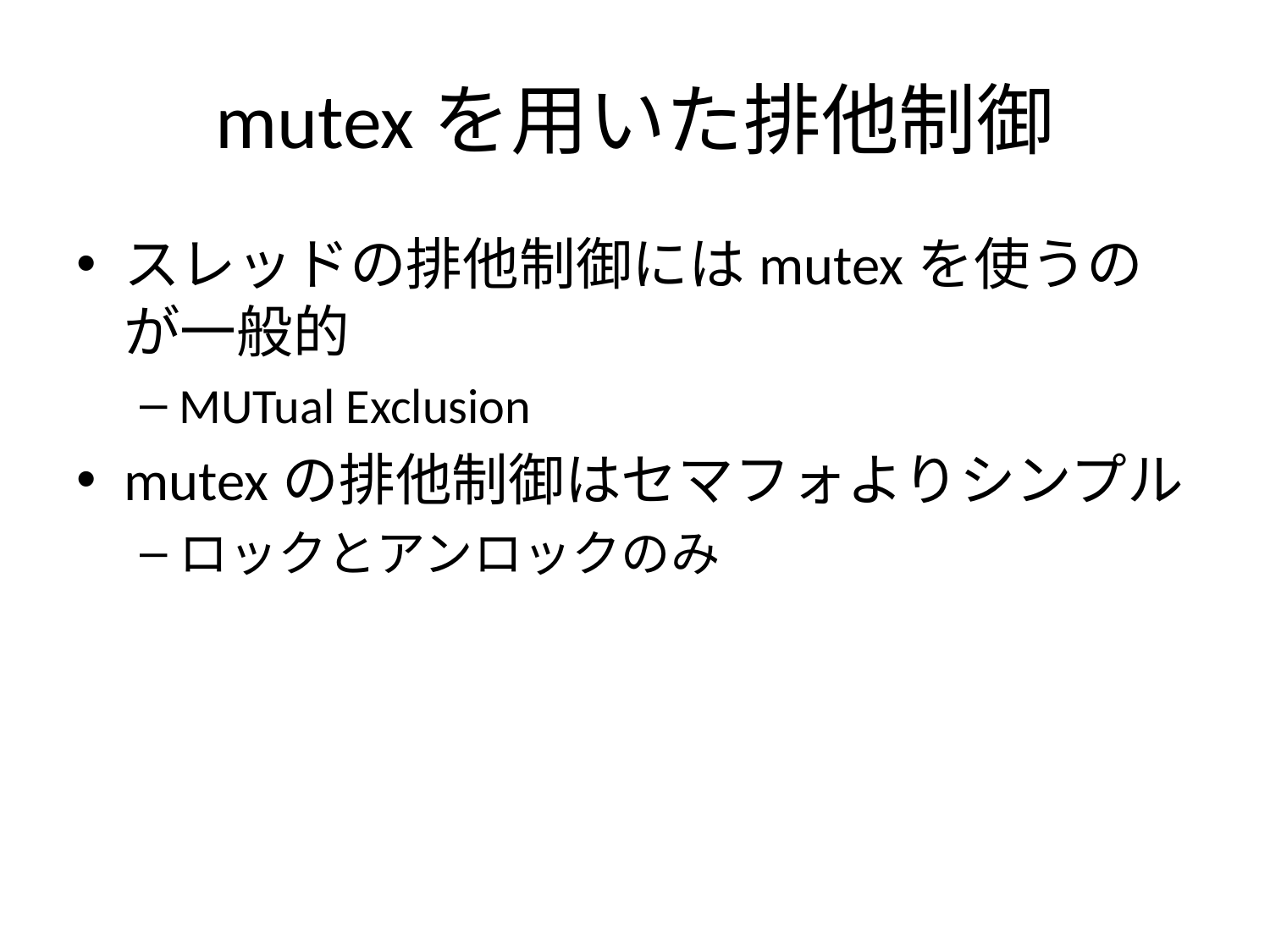

# mutexを用いた排他制御
スレッドの排他制御にはmutexを使うのが一般的
MUTual Exclusion
mutexの排他制御はセマフォよりシンプル
ロックとアンロックのみ